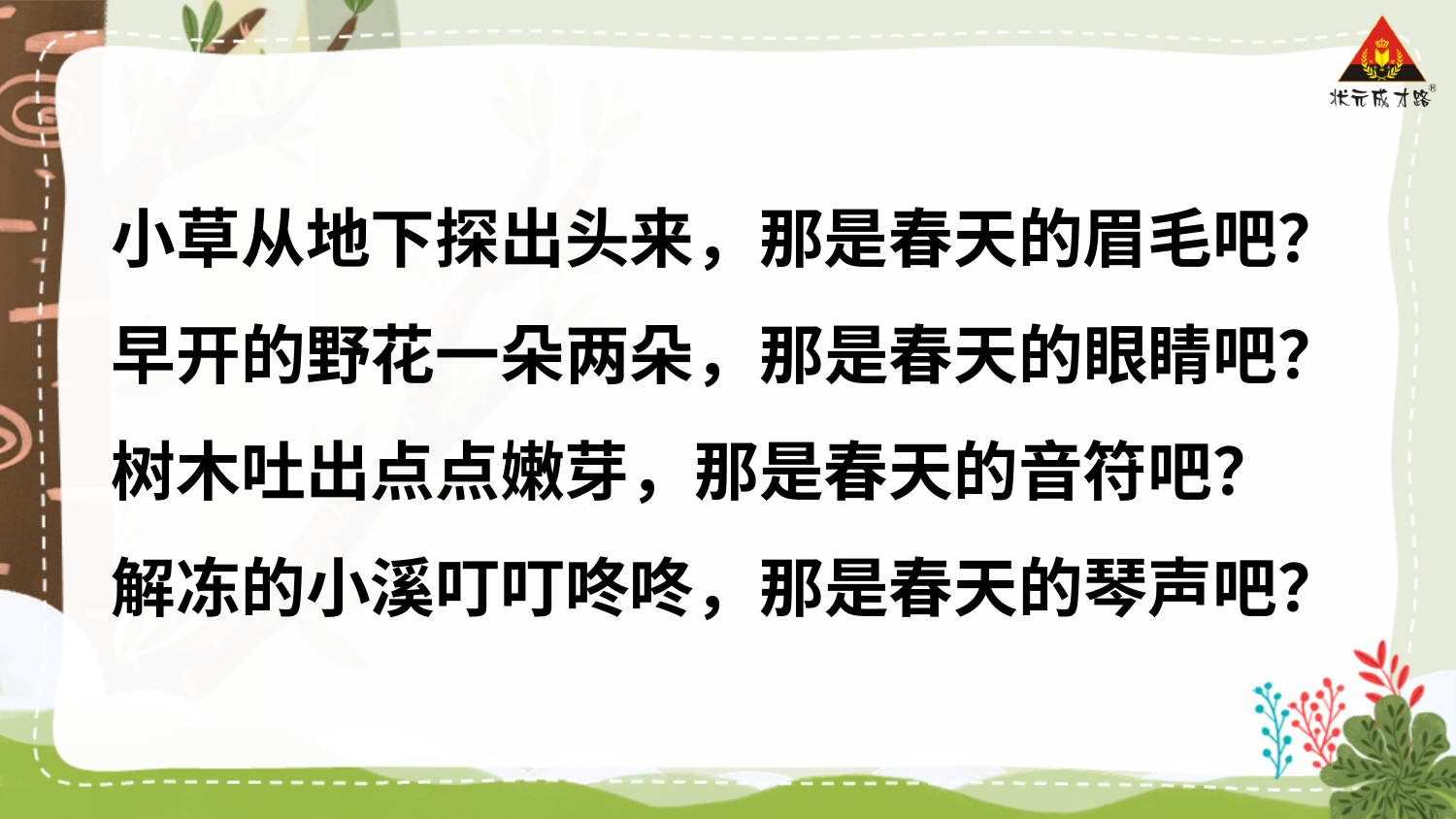

小草从地下探出头来，那是春天的眉毛吧？
早开的野花一朵两朵，那是春天的眼睛吧？
树木吐出点点嫩芽，那是春天的音符吧？
解冻的小溪叮叮咚咚，那是春天的琴声吧？